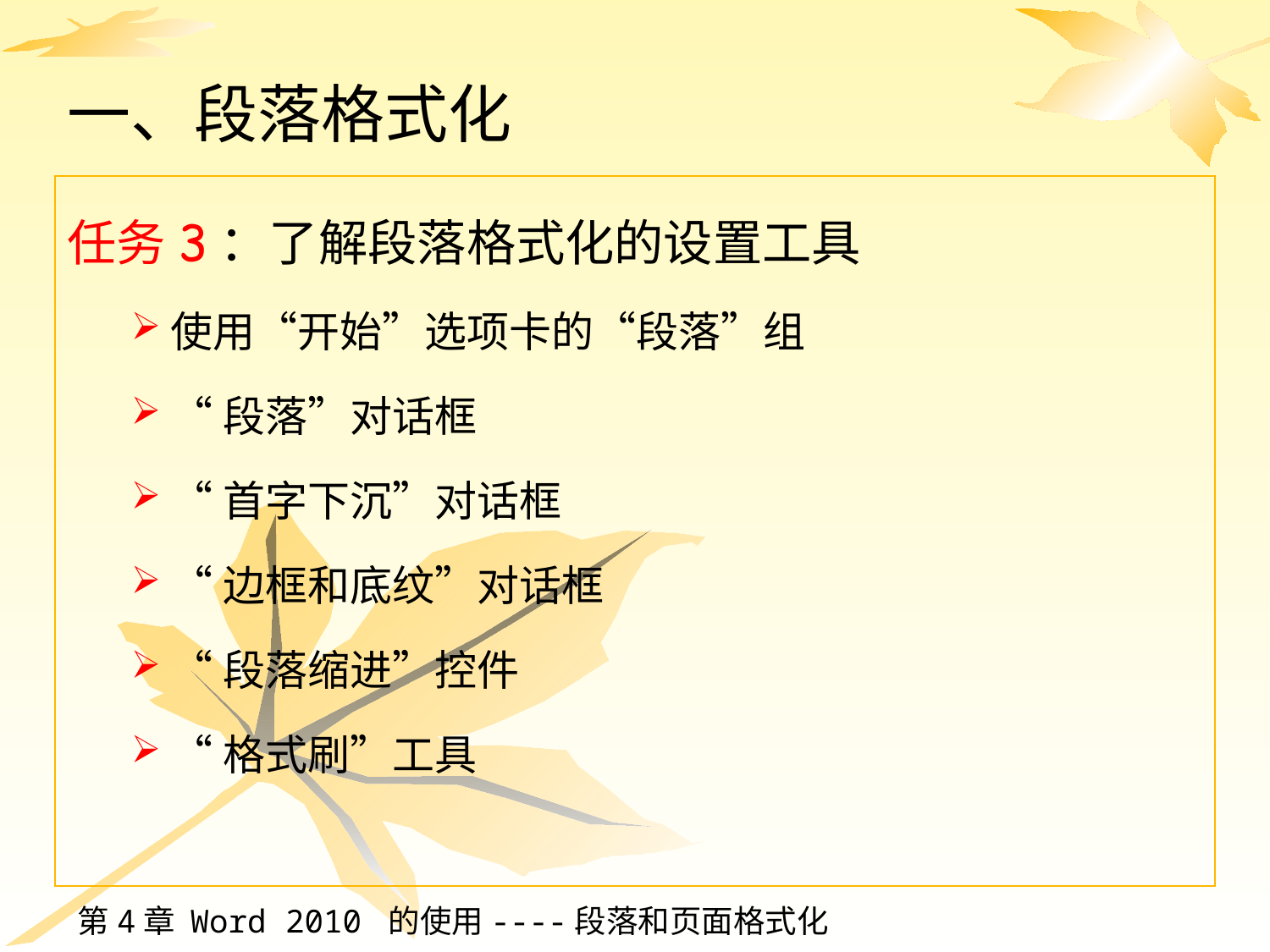

# 一、段落格式化
任务3：了解段落格式化的设置工具
使用“开始”选项卡的“段落”组
“段落”对话框
“首字下沉”对话框
“边框和底纹”对话框
“段落缩进”控件
“格式刷”工具